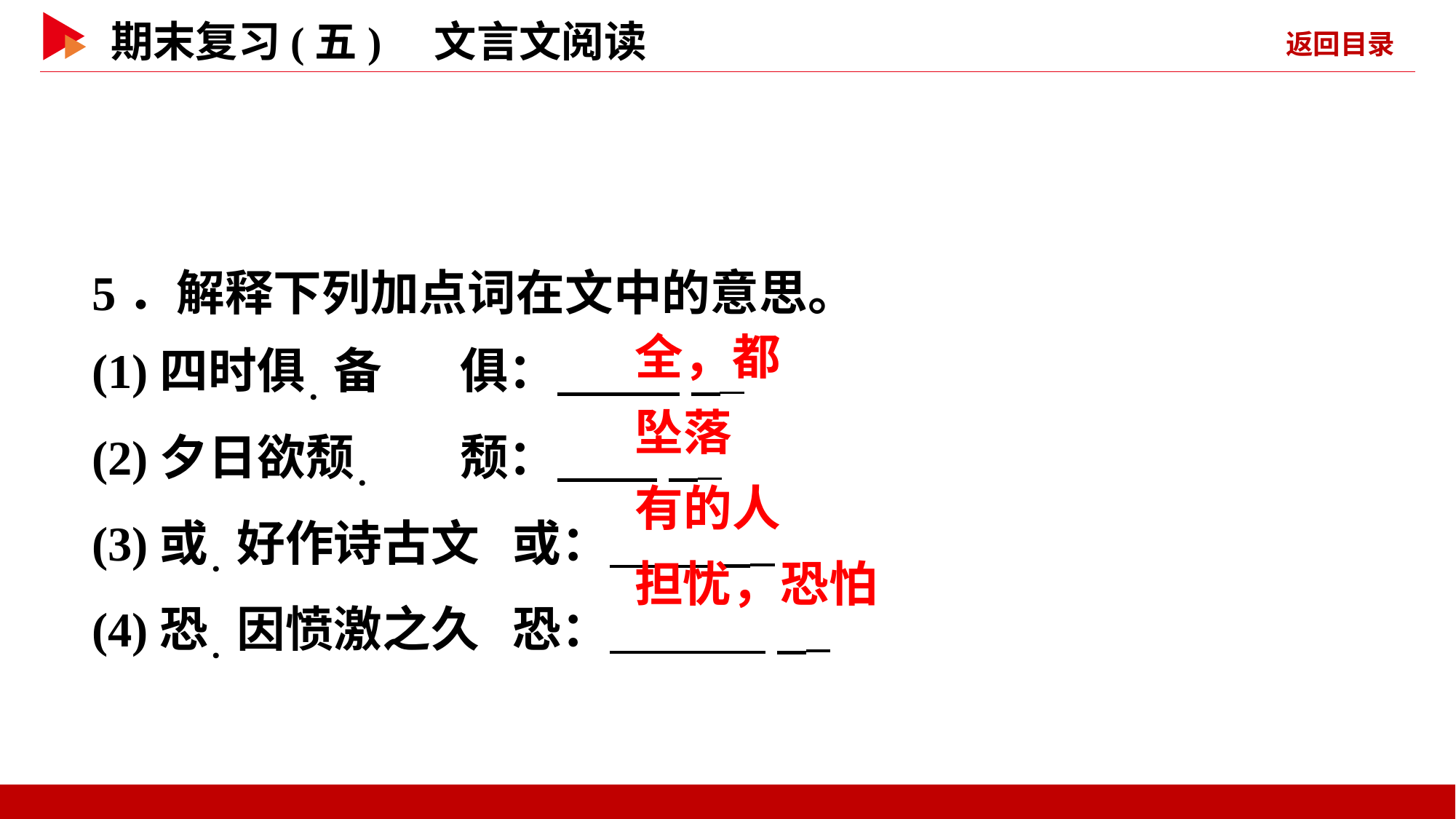

5．解释下列加点词在文中的意思。
(1)四时俱．备       俱：           _
(2)夕日欲颓．       颓：         _
(3)或．好作诗古文   或：         _
(4)恐．因愤激之久   恐：              _
 全，都
 坠落
 有的人
 担忧，恐怕